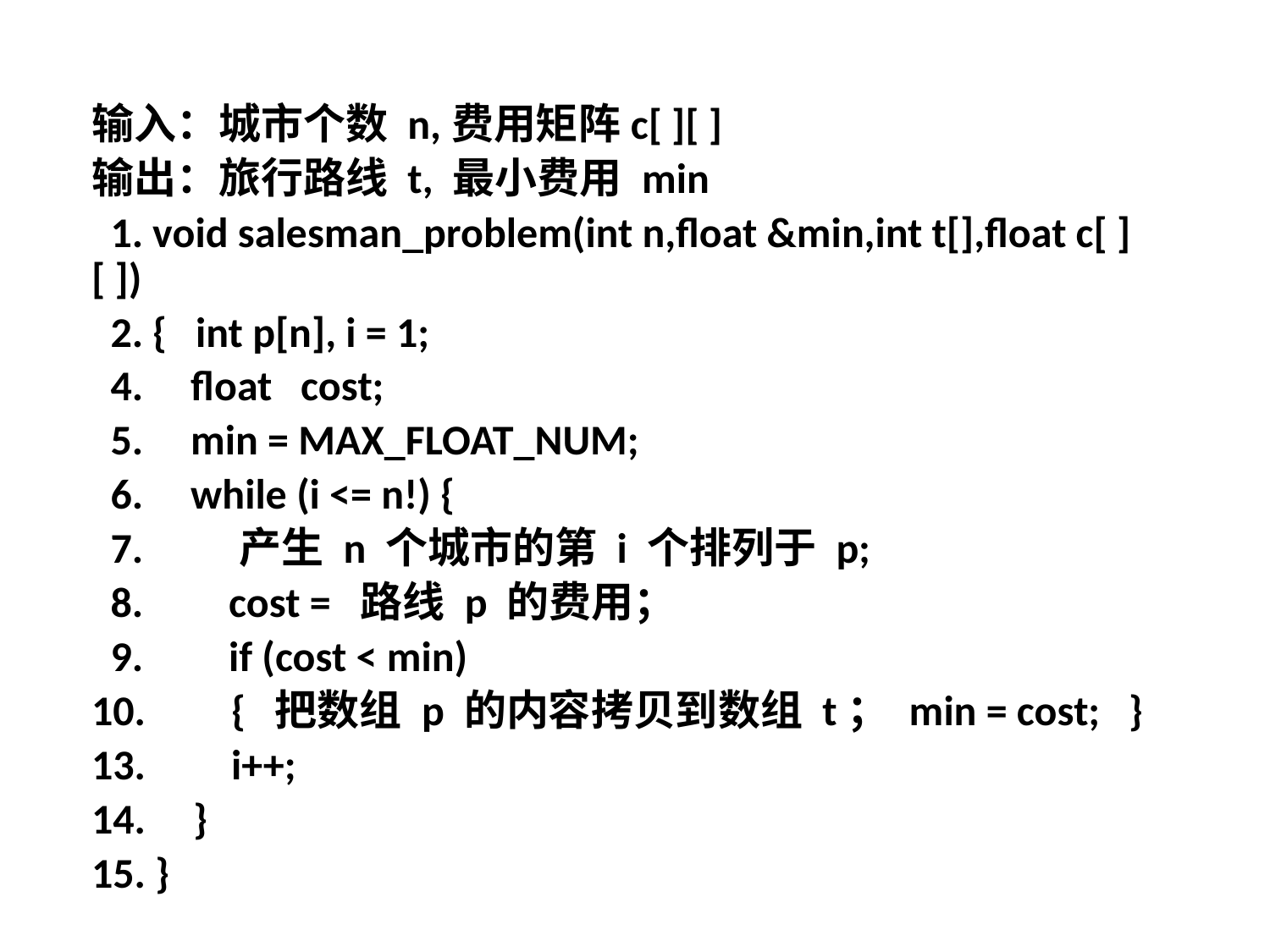

输入：城市个数 n,费用矩阵c[ ][ ]
输出：旅行路线 t, 最小费用 min
  1. void salesman_problem(int n,float &min,int t[],float c[ ][ ])
  2. {   int p[n], i = 1;
  4.     float   cost;
  5.     min = MAX_FLOAT_NUM;
  6.     while (i <= n!) {
  7.         产生 n 个城市的第 i 个排列于 p;
  8.         cost =  路线 p 的费用；
  9.         if (cost < min)
10.         {  把数组 p 的内容拷贝到数组 t； min = cost;   }
13.         i++;
14.     }
15. }